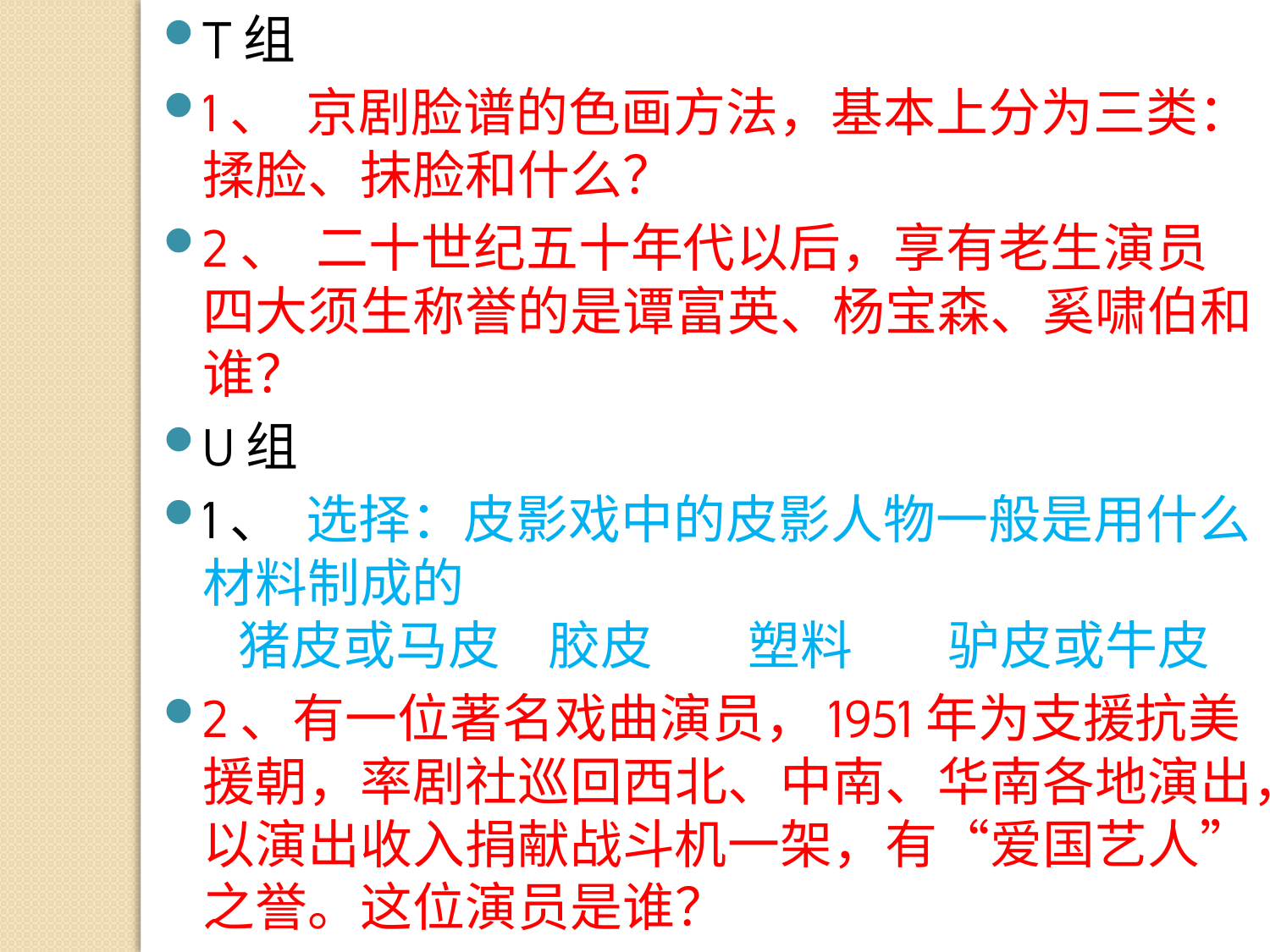

T组
1、  京剧脸谱的色画方法，基本上分为三类：揉脸、抹脸和什么？
2、  二十世纪五十年代以后，享有老生演员四大须生称誉的是谭富英、杨宝森、奚啸伯和谁？
U组
1、  选择：皮影戏中的皮影人物一般是用什么材料制成的
   猪皮或马皮    胶皮        塑料        驴皮或牛皮
2、有一位著名戏曲演员，1951年为支援抗美援朝，率剧社巡回西北、中南、华南各地演出，以演出收入捐献战斗机一架，有“爱国艺人”之誉。这位演员是谁？